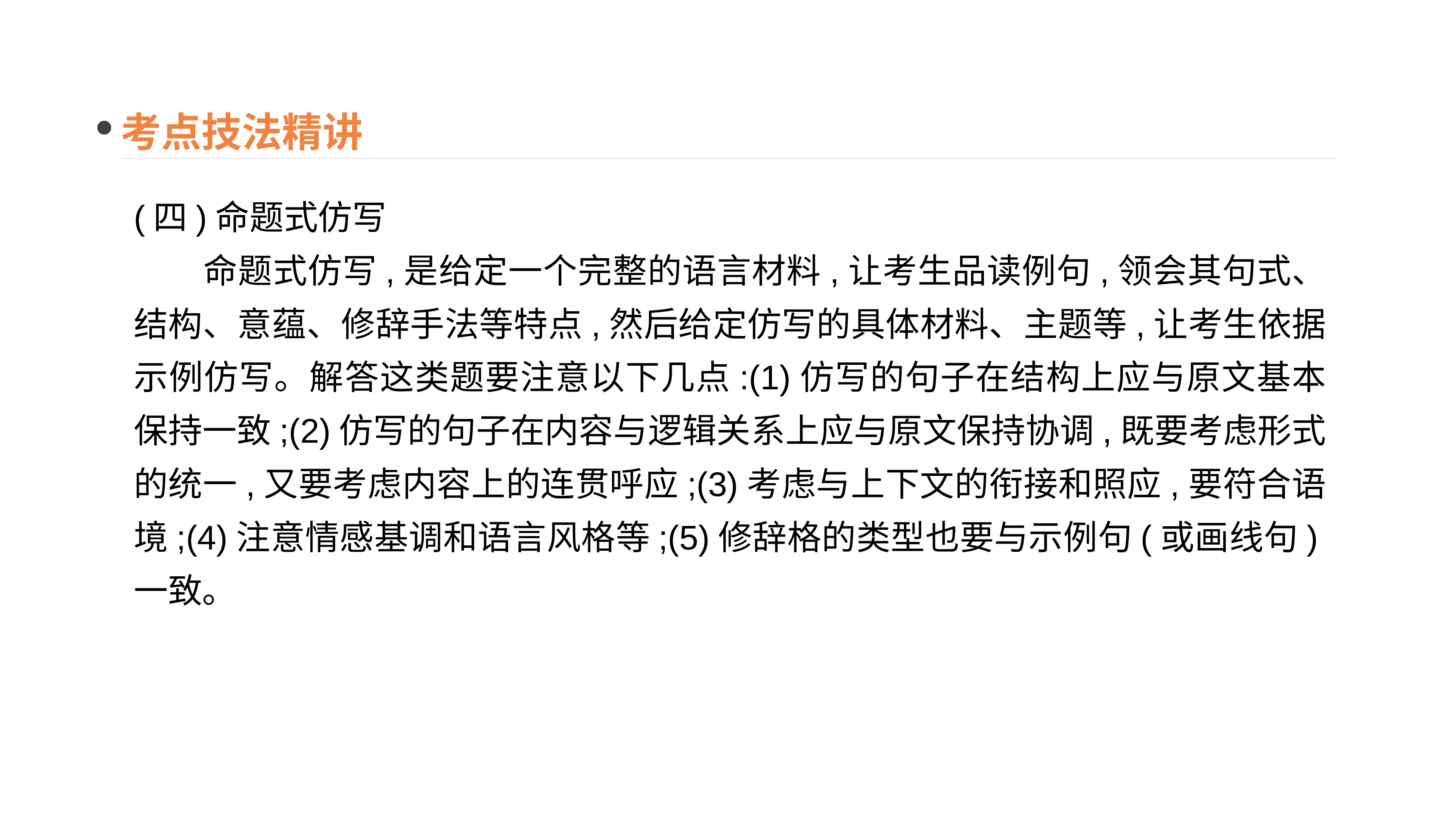

考点技法精讲

(四)命题式仿写
　　命题式仿写,是给定一个完整的语言材料,让考生品读例句,领会其句式、结构、意蕴、修辞手法等特点,然后给定仿写的具体材料、主题等,让考生依据示例仿写。解答这类题要注意以下几点:(1)仿写的句子在结构上应与原文基本保持一致;(2)仿写的句子在内容与逻辑关系上应与原文保持协调,既要考虑形式的统一,又要考虑内容上的连贯呼应;(3)考虑与上下文的衔接和照应,要符合语境;(4)注意情感基调和语言风格等;(5)修辞格的类型也要与示例句(或画线句)一致。